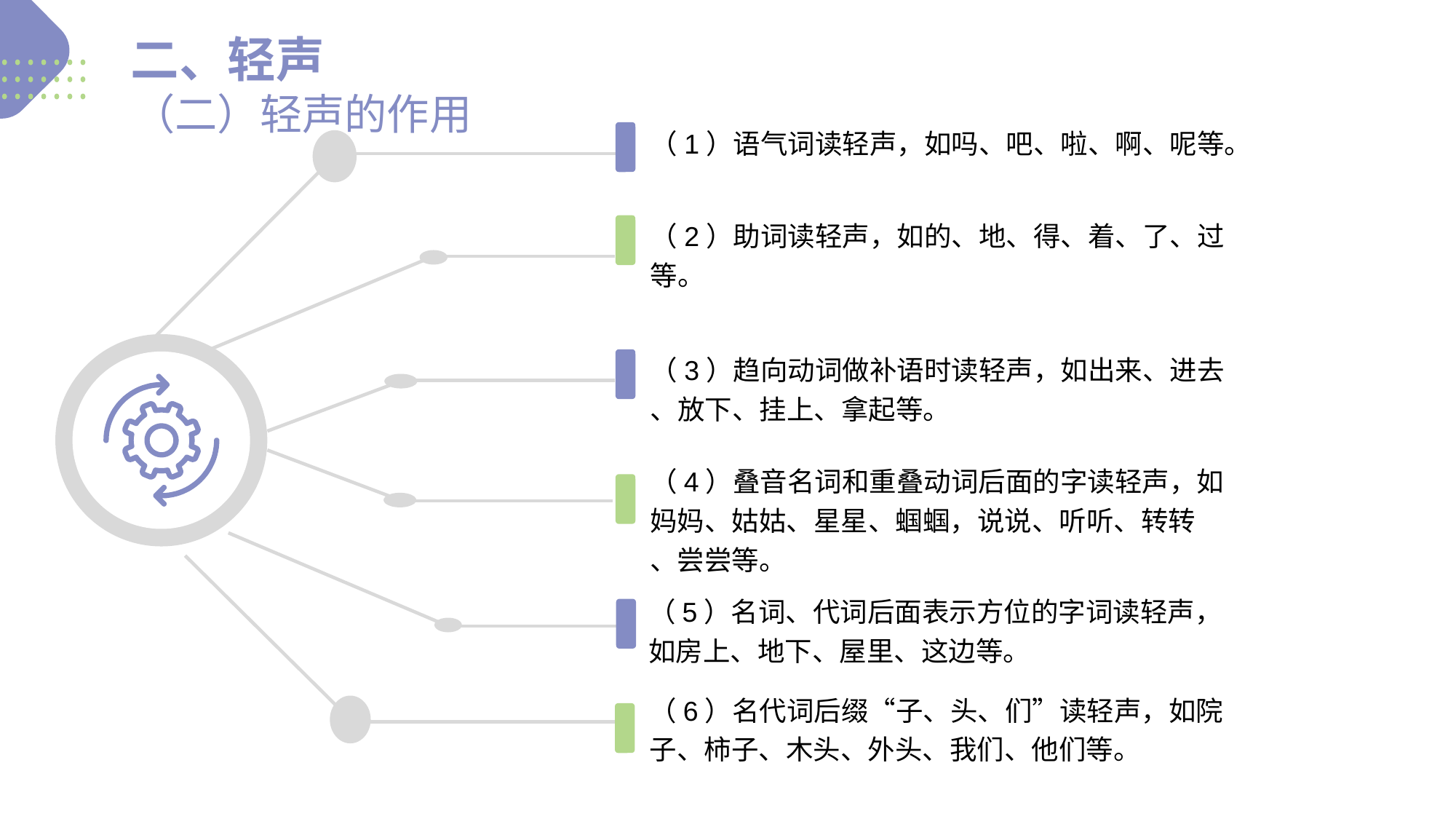

二、轻声

（二）轻声的作用
（1）语气词读轻声，如吗、吧、啦、啊、呢等。

（2）助词读轻声，如的、地、得、着、了、过等。

（3）趋向动词做补语时读轻声，如出来、进去
、放下、挂上、拿起等。

（4）叠音名词和重叠动词后面的字读轻声，如妈妈、姑姑、星星、蝈蝈，说说、听听、转转
、尝尝等。

（5）名词、代词后面表示方位的字词读轻声，如房上、地下、屋里、这边等。

（6）名代词后缀“子、头、们”读轻声，如院子、柿子、木头、外头、我们、他们等。

40%